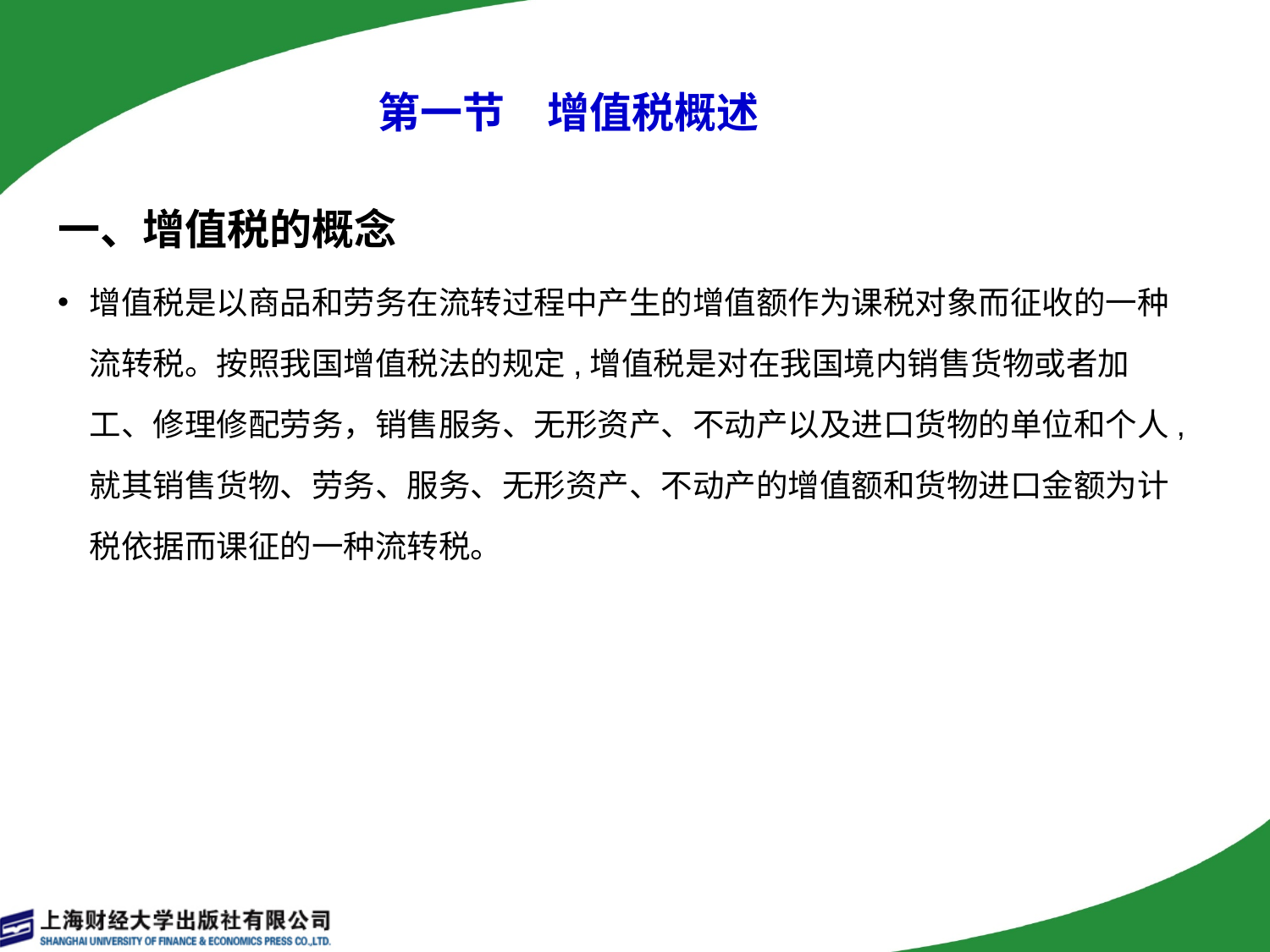

# 第一节　增值税概述
一、增值税的概念
增值税是以商品和劳务在流转过程中产生的增值额作为课税对象而征收的一种流转税。按照我国增值税法的规定,增值税是对在我国境内销售货物或者加工、修理修配劳务，销售服务、无形资产、不动产以及进口货物的单位和个人,就其销售货物、劳务、服务、无形资产、不动产的增值额和货物进口金额为计税依据而课征的一种流转税。